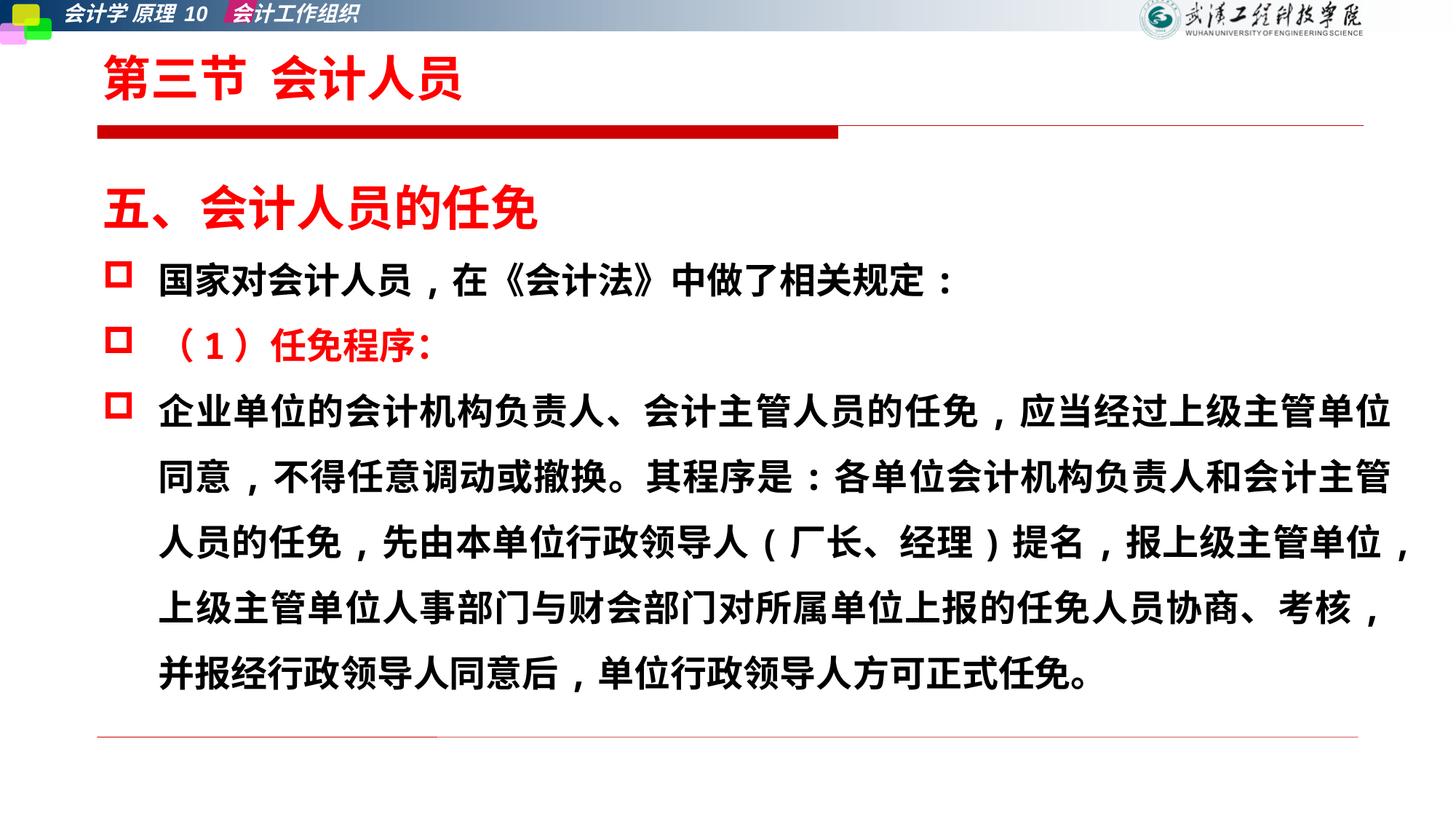

# 第三节  会计人员
五、会计人员的任免
国家对会计人员,在《会计法》中做了相关规定:
（1）任免程序：
企业单位的会计机构负责人、会计主管人员的任免,应当经过上级主管单位同意,不得任意调动或撤换。其程序是:各单位会计机构负责人和会计主管人员的任免,先由本单位行政领导人(厂长、经理)提名,报上级主管单位,上级主管单位人事部门与财会部门对所属单位上报的任免人员协商、考核,并报经行政领导人同意后,单位行政领导人方可正式任免。